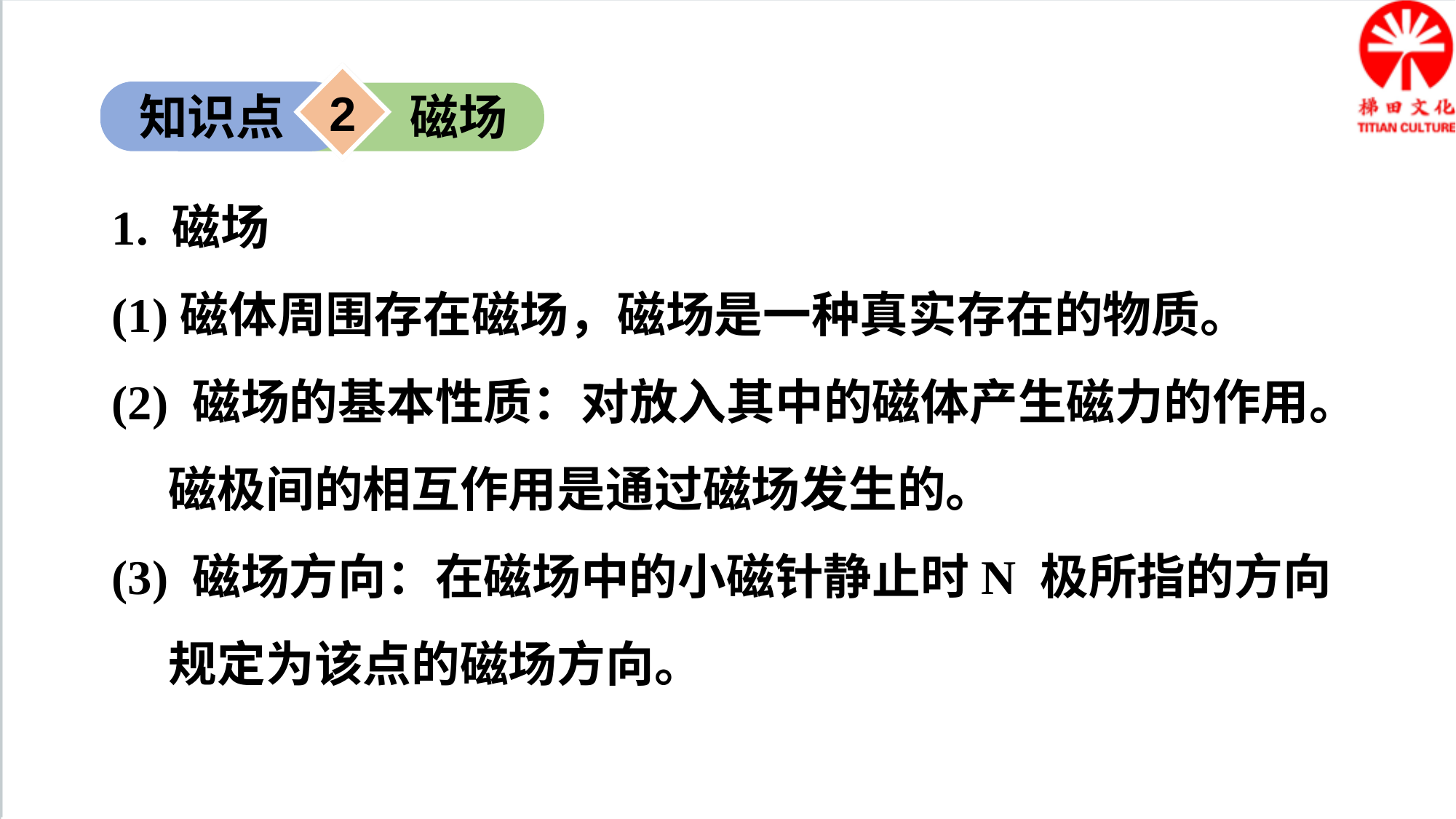

2
知识点
磁场

1. 磁场
(1)磁体周围存在磁场，磁场是一种真实存在的物质。
(2) 磁场的基本性质：对放入其中的磁体产生磁力的作用。磁极间的相互作用是通过磁场发生的。
(3) 磁场方向：在磁场中的小磁针静止时N 极所指的方向规定为该点的磁场方向。